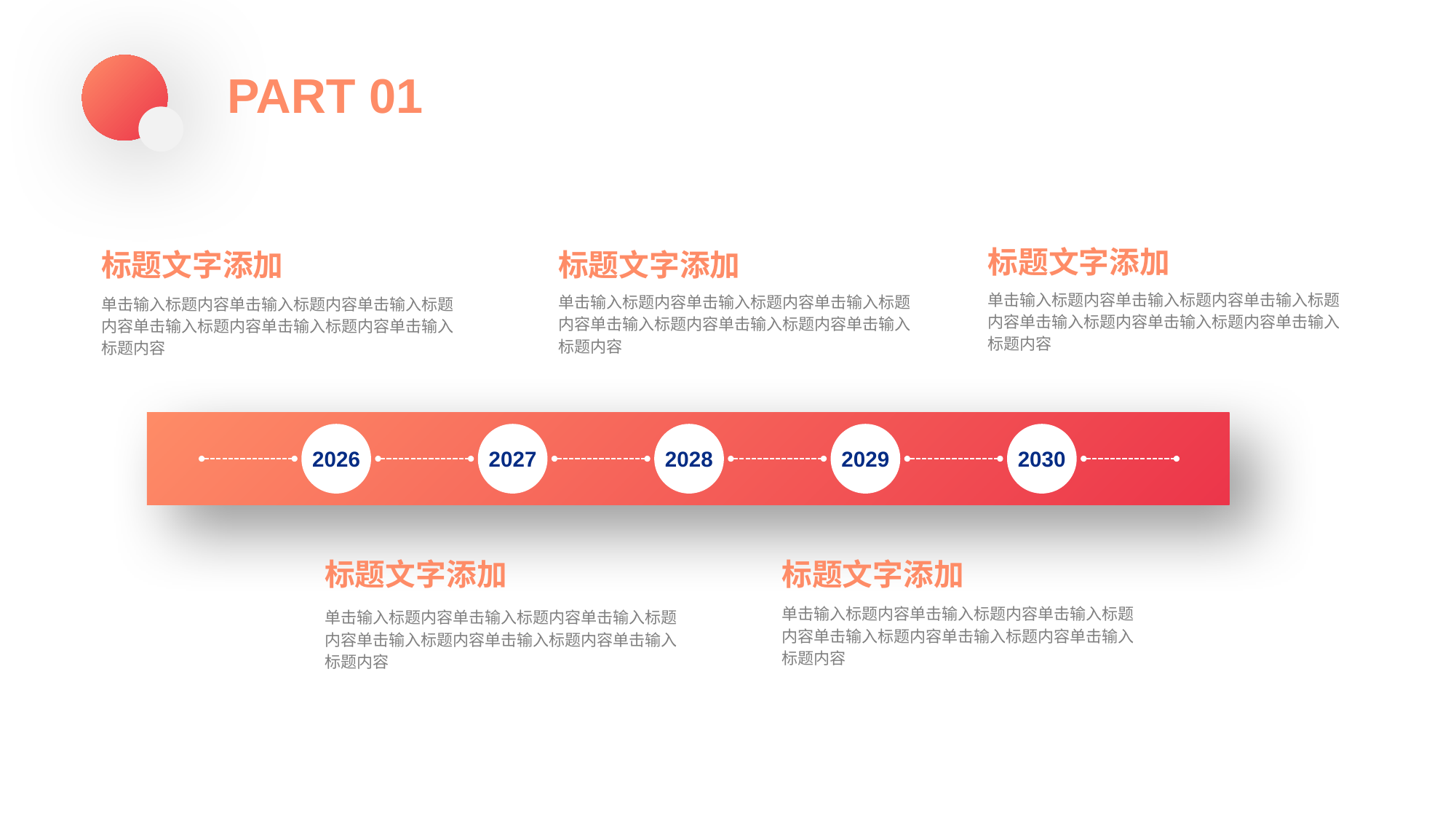

PART 01
标题文字添加
单击输入标题内容单击输入标题内容单击输入标题内容单击输入标题内容单击输入标题内容单击输入标题内容
标题文字添加
单击输入标题内容单击输入标题内容单击输入标题内容单击输入标题内容单击输入标题内容单击输入标题内容
标题文字添加
单击输入标题内容单击输入标题内容单击输入标题内容单击输入标题内容单击输入标题内容单击输入标题内容

2026
2027
2028
2029
2030
标题文字添加
单击输入标题内容单击输入标题内容单击输入标题内容单击输入标题内容单击输入标题内容单击输入标题内容
标题文字添加
单击输入标题内容单击输入标题内容单击输入标题内容单击输入标题内容单击输入标题内容单击输入标题内容